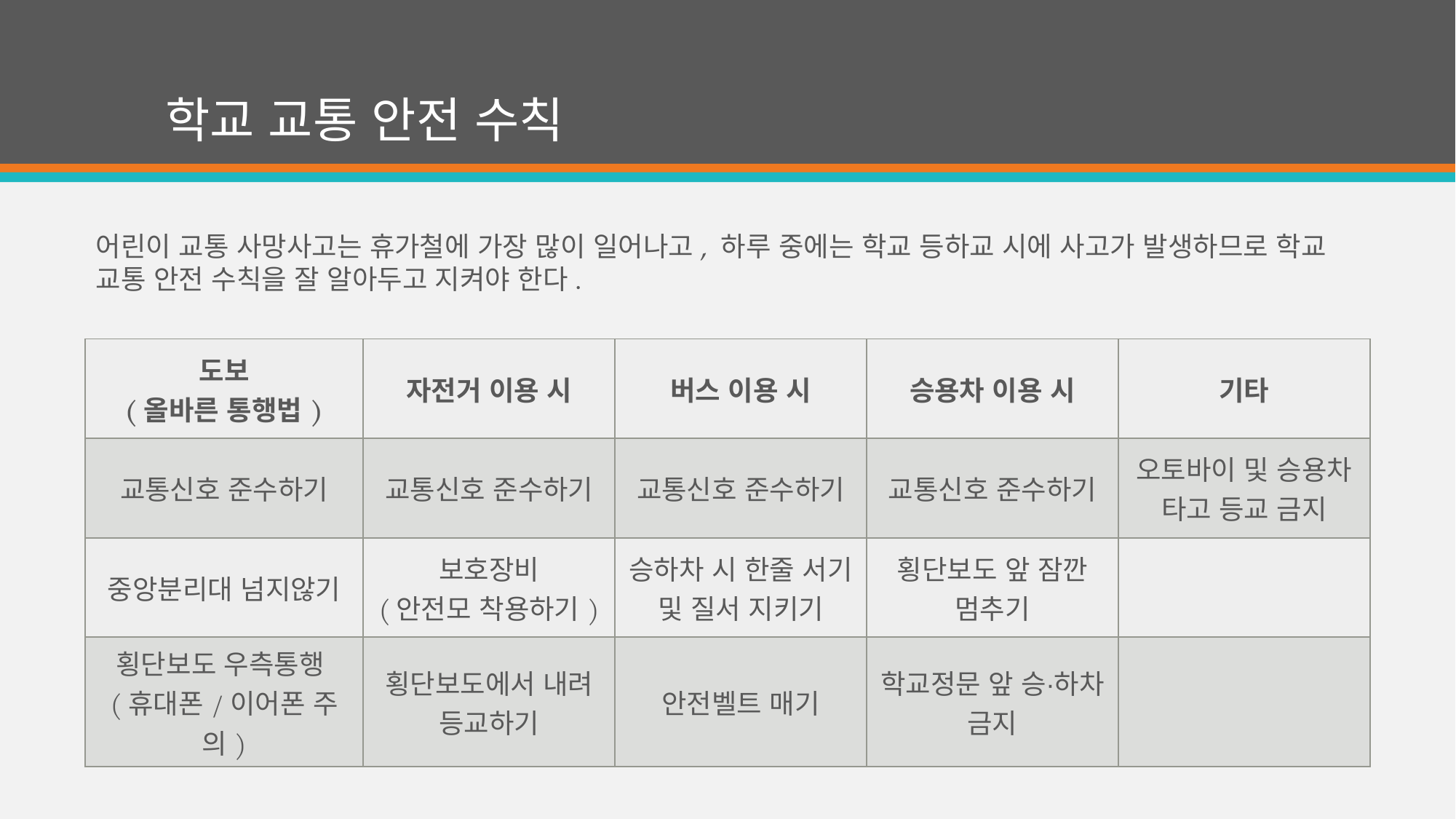

# 학교 교통 안전 수칙
어린이 교통 사망사고는 휴가철에 가장 많이 일어나고, 하루 중에는 학교 등하교 시에 사고가 발생하므로 학교 교통 안전 수칙을 잘 알아두고 지켜야 한다.
| 도보 (올바른 통행법) | 자전거 이용 시 | 버스 이용 시 | 승용차 이용 시 | 기타 |
| --- | --- | --- | --- | --- |
| 교통신호 준수하기 | 교통신호 준수하기 | 교통신호 준수하기 | 교통신호 준수하기 | 오토바이 및 승용차 타고 등교 금지 |
| 중앙분리대 넘지않기 | 보호장비 (안전모 착용하기) | 승하차 시 한줄 서기 및 질서 지키기 | 횡단보도 앞 잠깐 멈추기 |  |
| 횡단보도 우측통행(휴대폰/이어폰 주의) | 횡단보도에서 내려 등교하기 | 안전벨트 매기 | 학교정문 앞 승∙하차 금지 |  |